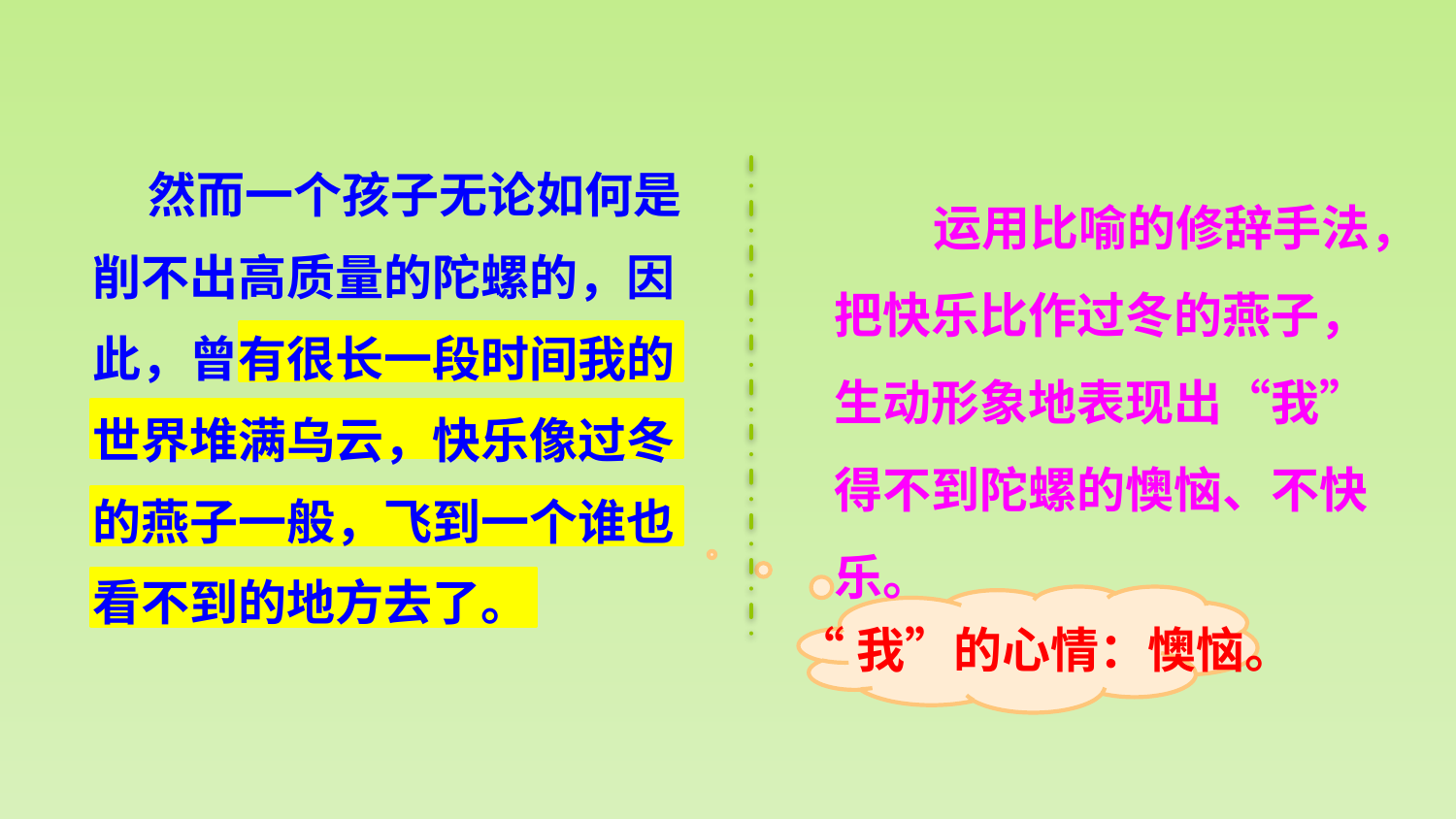

然而一个孩子无论如何是削不出高质量的陀螺的，因此，曾有很长一段时间我的世界堆满乌云，快乐像过冬的燕子一般，飞到一个谁也看不到的地方去了。
        运用比喻的修辞手法，把快乐比作过冬的燕子，生动形象地表现出“我”得不到陀螺的懊恼、不快乐。

“我”的心情：懊恼。